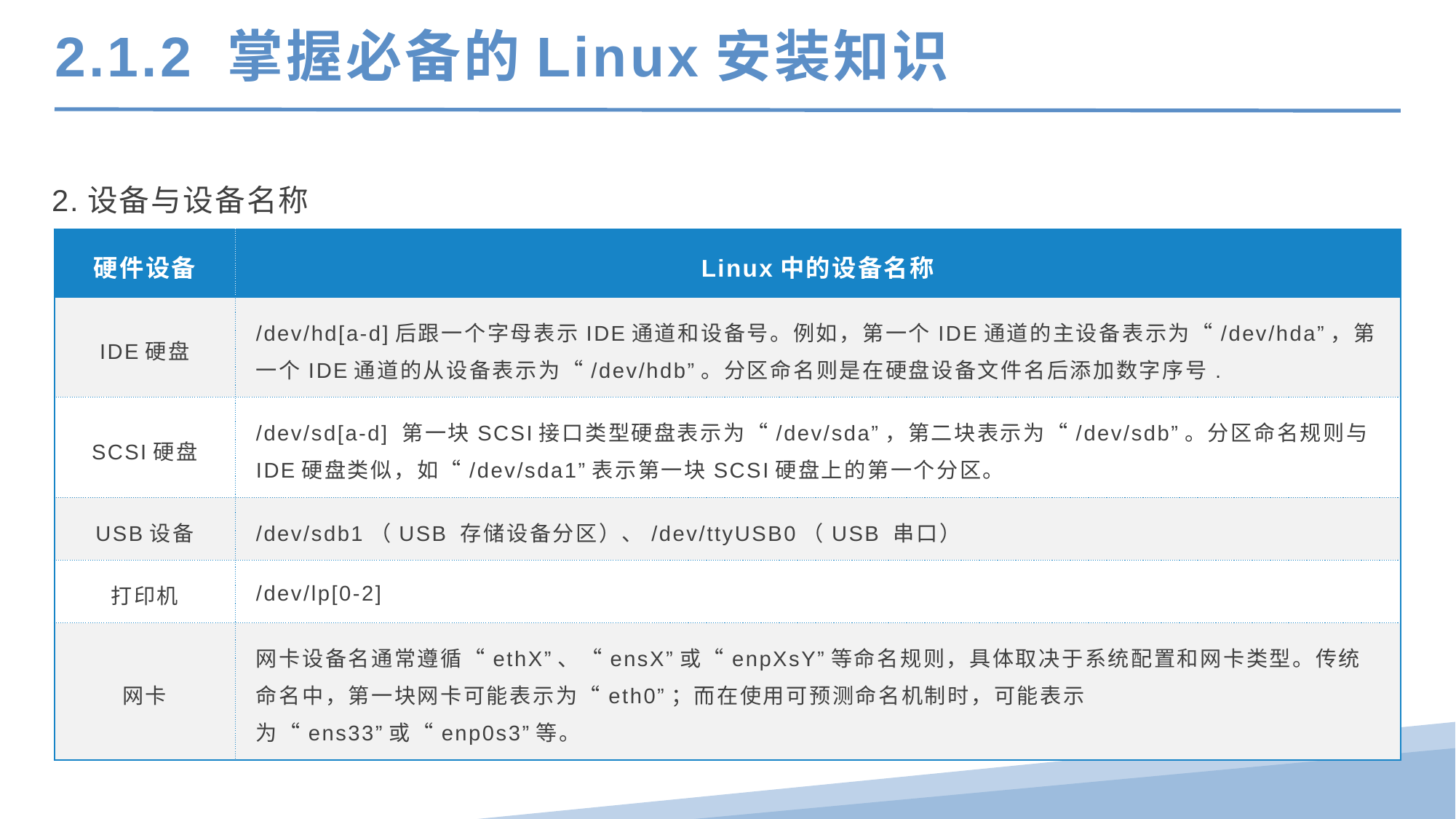

2.1.2 掌握必备的Linux安装知识
2.设备与设备名称
| 硬件设备 | Linux中的设备名称 |
| --- | --- |
| IDE硬盘 | /dev/hd[a-d]后跟一个字母表示IDE通道和设备号。例如，第一个IDE通道的主设备表示为“/dev/hda”，第一个IDE通道的从设备表示为“/dev/hdb”。分区命名则是在硬盘设备文件名后添加数字序号. |
| SCSI硬盘 | /dev/sd[a-d] 第一块SCSI接口类型硬盘表示为“/dev/sda”，第二块表示为“/dev/sdb”。分区命名规则与IDE硬盘类似，如“/dev/sda1”表示第一块SCSI硬盘上的第一个分区。 |
| USB设备 | /dev/sdb1（USB 存储设备分区）、/dev/ttyUSB0（USB 串口） |
| 打印机 | /dev/lp[0-2] |
| 网卡 | 网卡设备名通常遵循“ethX”、“ensX”或“enpXsY”等命名规则，具体取决于系统配置和网卡类型。传统命名中，第一块网卡可能表示为“eth0”；而在使用可预测命名机制时，可能表示为“ens33”或“enp0s3”等。 |